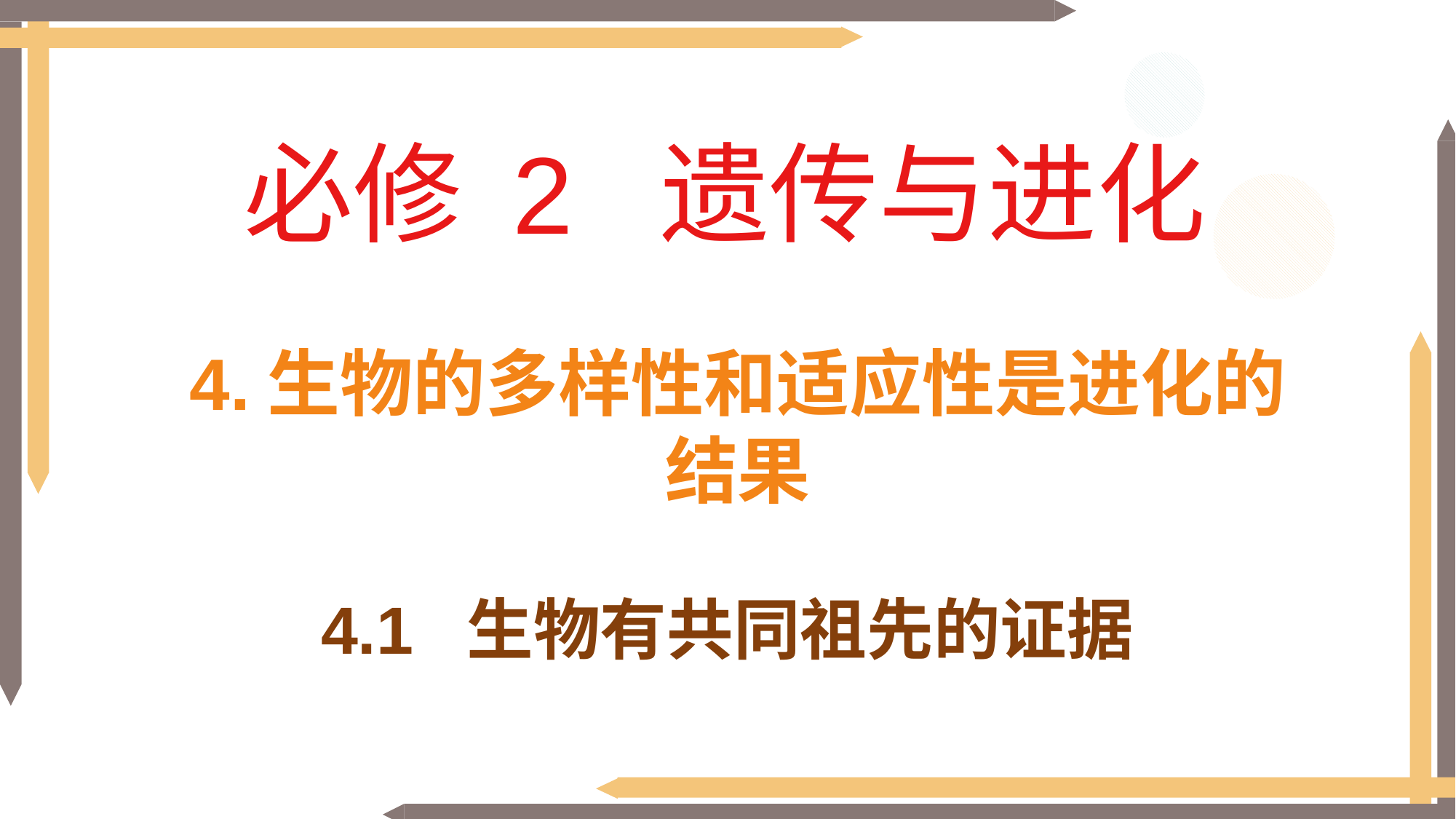

必修 2  遗传与进化

4.生物的多样性和适应性是进化的结果
4.1  生物有共同祖先的证据